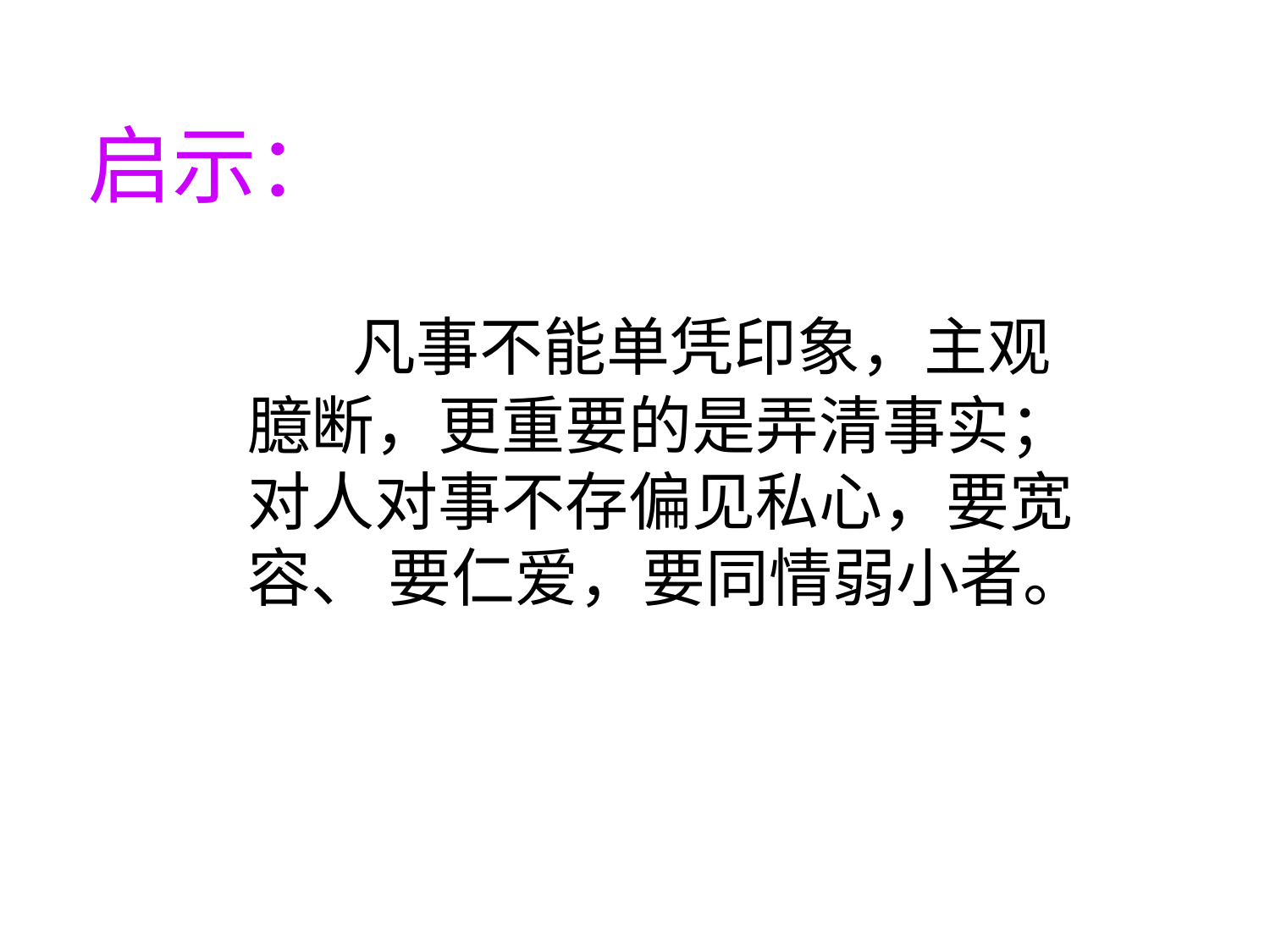

启示：
     凡事不能单凭印象，主观臆断，更重要的是弄清事实；对人对事不存偏见私心，要宽容、 要仁爱，要同情弱小者。